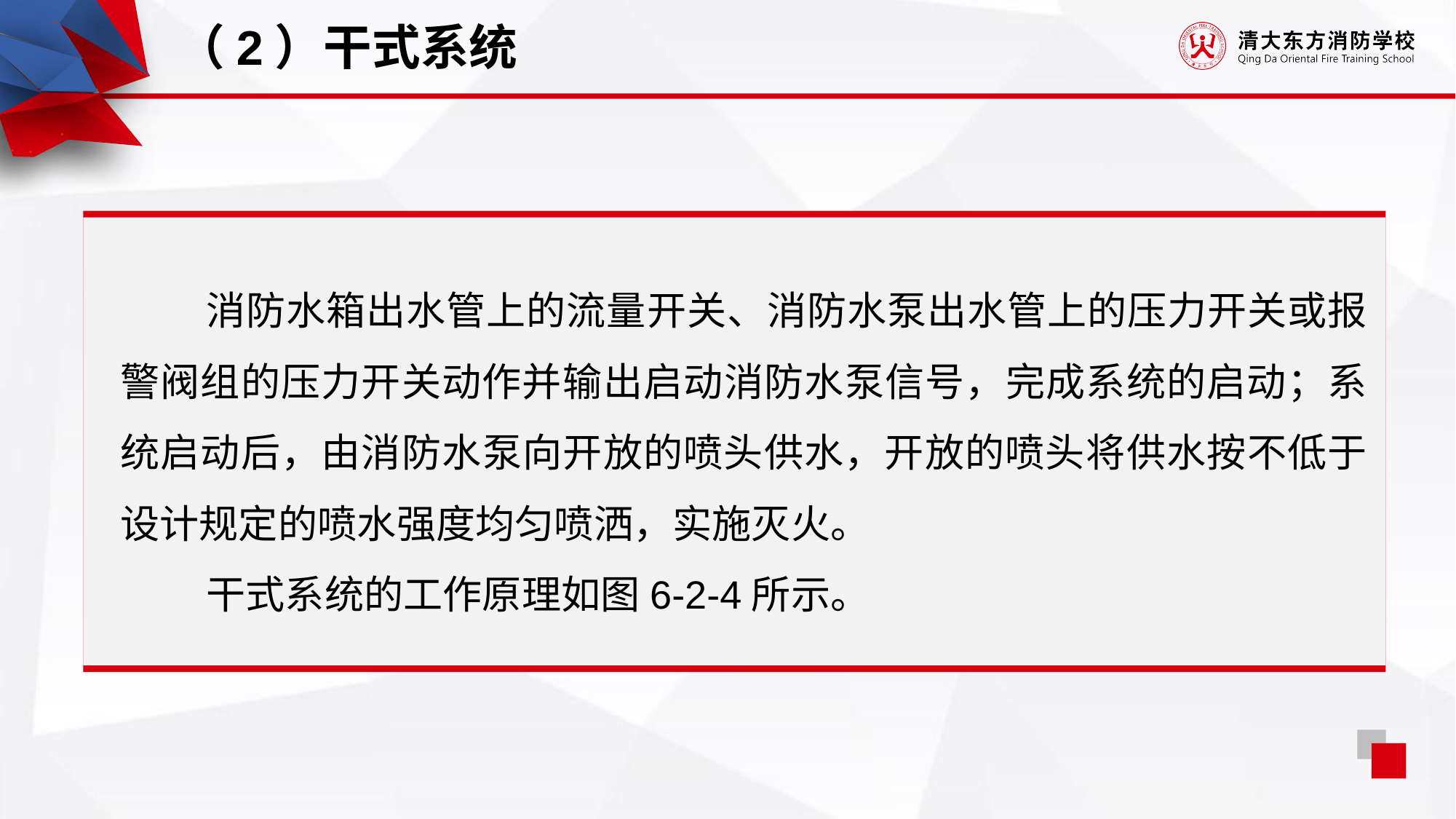

（2）干式系统

消防水箱出水管上的流量开关、消防水泵出水管上的压力开关或报警阀组的压力开关动作并输出启动消防水泵信号，完成系统的启动；系统启动后，由消防水泵向开放的喷头供水，开放的喷头将供水按不低于设计规定的喷水强度均匀喷洒，实施灭火。
干式系统的工作原理如图6-2-4所示。